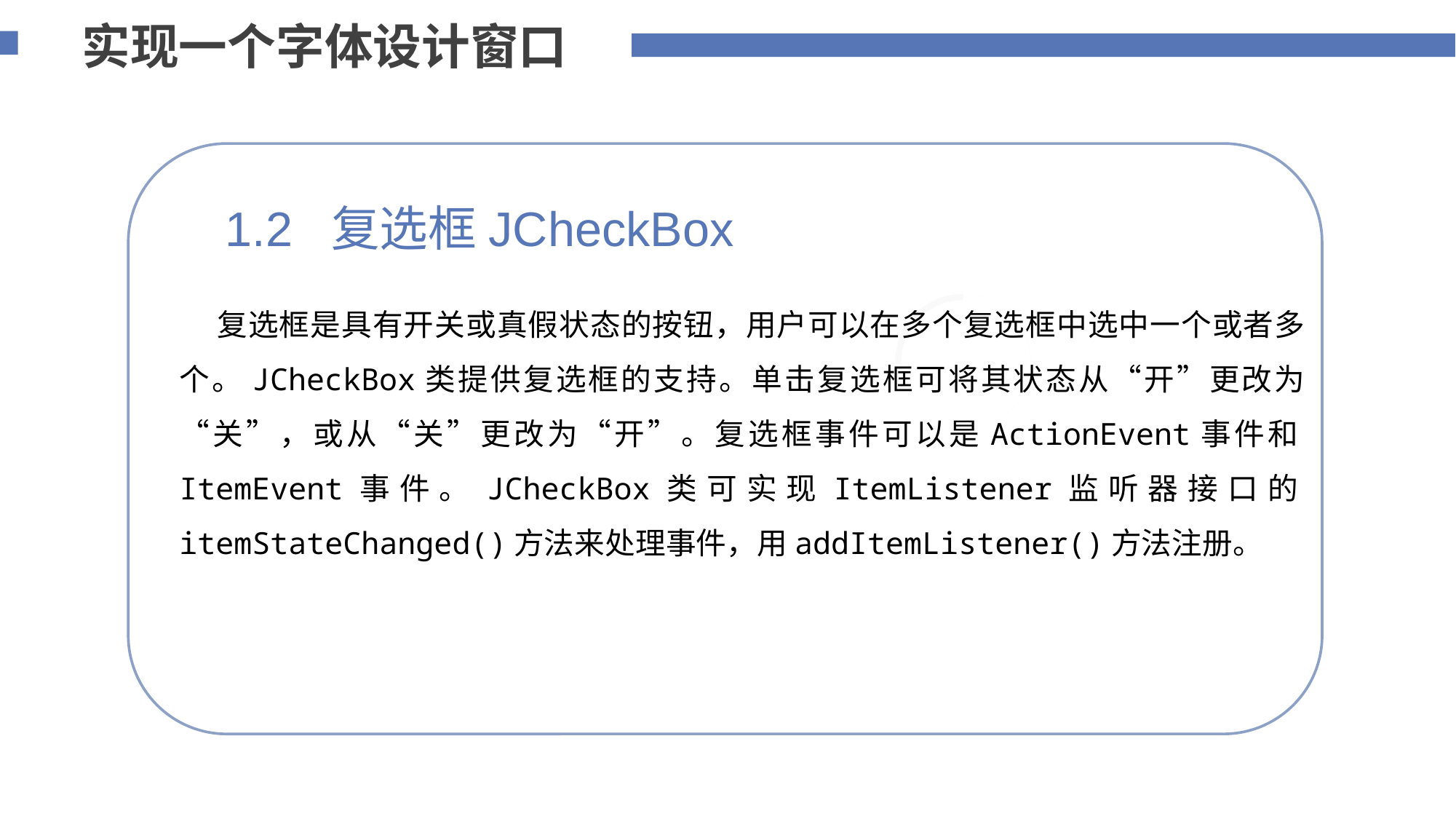

实现一个字体设计窗口

1.2  复选框JCheckBox

    复选框是具有开关或真假状态的按钮，用户可以在多个复选框中选中一个或者多个。JCheckBox类提供复选框的支持。单击复选框可将其状态从“开”更改为“关”，或从“关”更改为“开”。复选框事件可以是ActionEvent事件和ItemEvent事件。JCheckBox类可实现ItemListener监听器接口的itemStateChanged()方法来处理事件，用addItemListener()方法注册。

75%